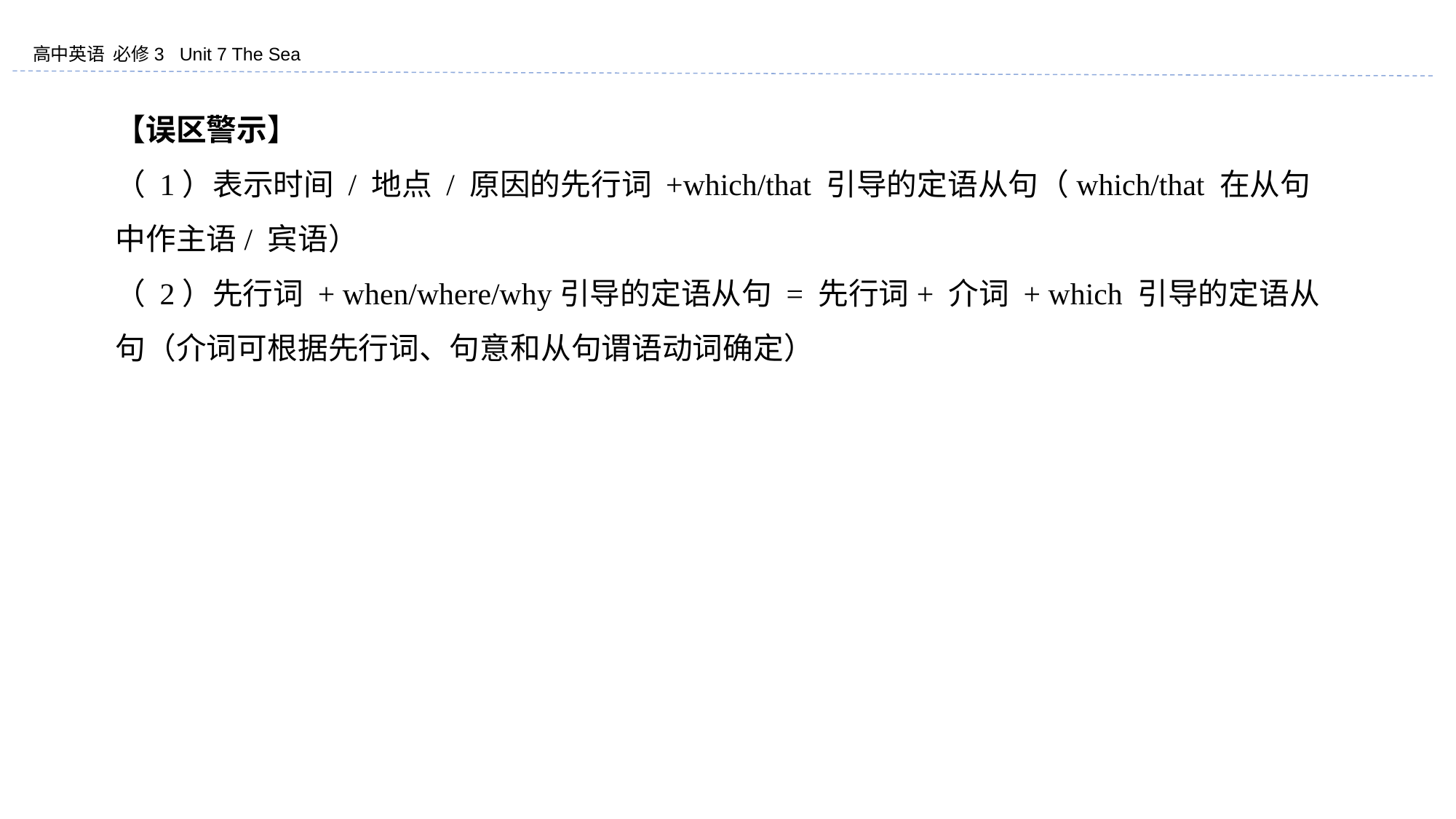

【误区警示】
（ 1）表示时间 / 地点 / 原因的先行词 +which/that 引导的定语从句（which/that 在从句中作主语/ 宾语）
（ 2）先行词 + when/where/why引导的定语从句 = 先行词+ 介词 + which 引导的定语从句（介词可根据先行词、句意和从句谓语动词确定）